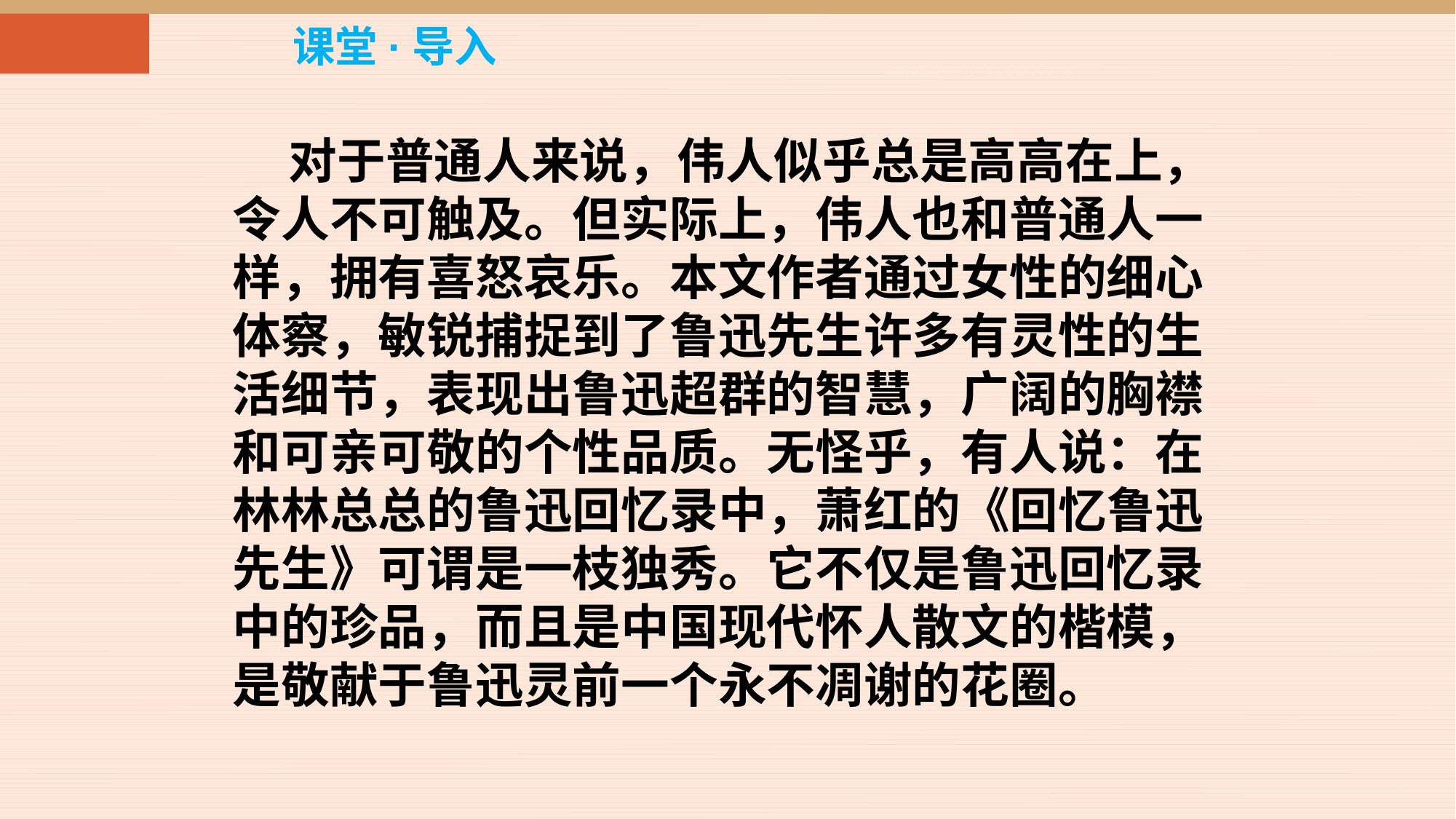

课堂·导入
https://www.ypppt.com/
    对于普通人来说，伟人似乎总是高高在上，令人不可触及。但实际上，伟人也和普通人一样，拥有喜怒哀乐。本文作者通过女性的细心体察，敏锐捕捉到了鲁迅先生许多有灵性的生活细节，表现出鲁迅超群的智慧，广阔的胸襟和可亲可敬的个性品质。无怪乎，有人说：在林林总总的鲁迅回忆录中，萧红的《回忆鲁迅先生》可谓是一枝独秀。它不仅是鲁迅回忆录中的珍品，而且是中国现代怀人散文的楷模，是敬献于鲁迅灵前一个永不凋谢的花圈。